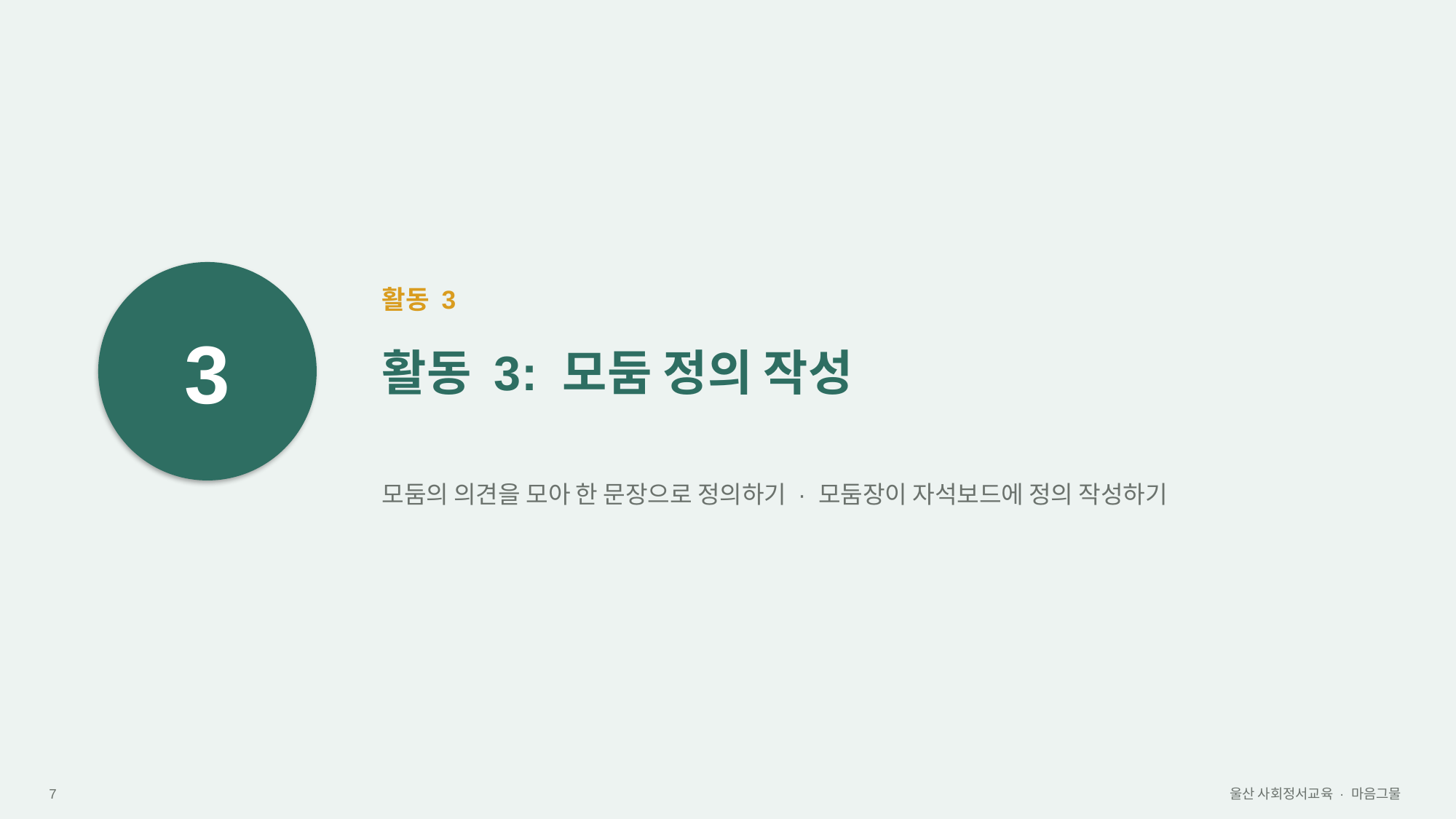

3
활동 3
활동 3: 모둠 정의 작성
모둠의 의견을 모아 한 문장으로 정의하기 · 모둠장이 자석보드에 정의 작성하기
7
울산 사회정서교육 · 마음그물